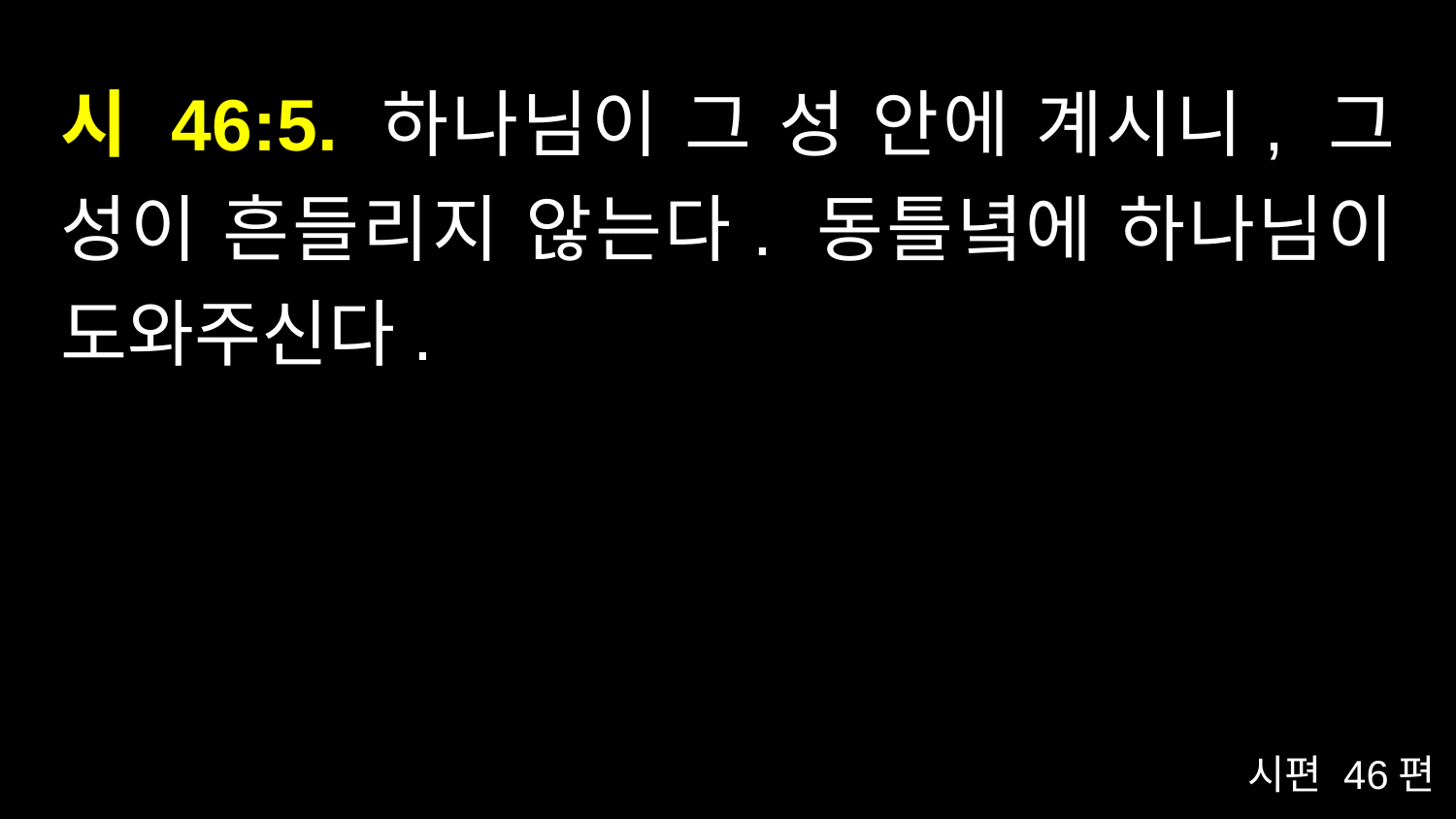

# 시 46:5. 하나님이 그 성 안에 계시니, 그 성이 흔들리지 않는다. 동틀녘에 하나님이 도와주신다.
시편 46편